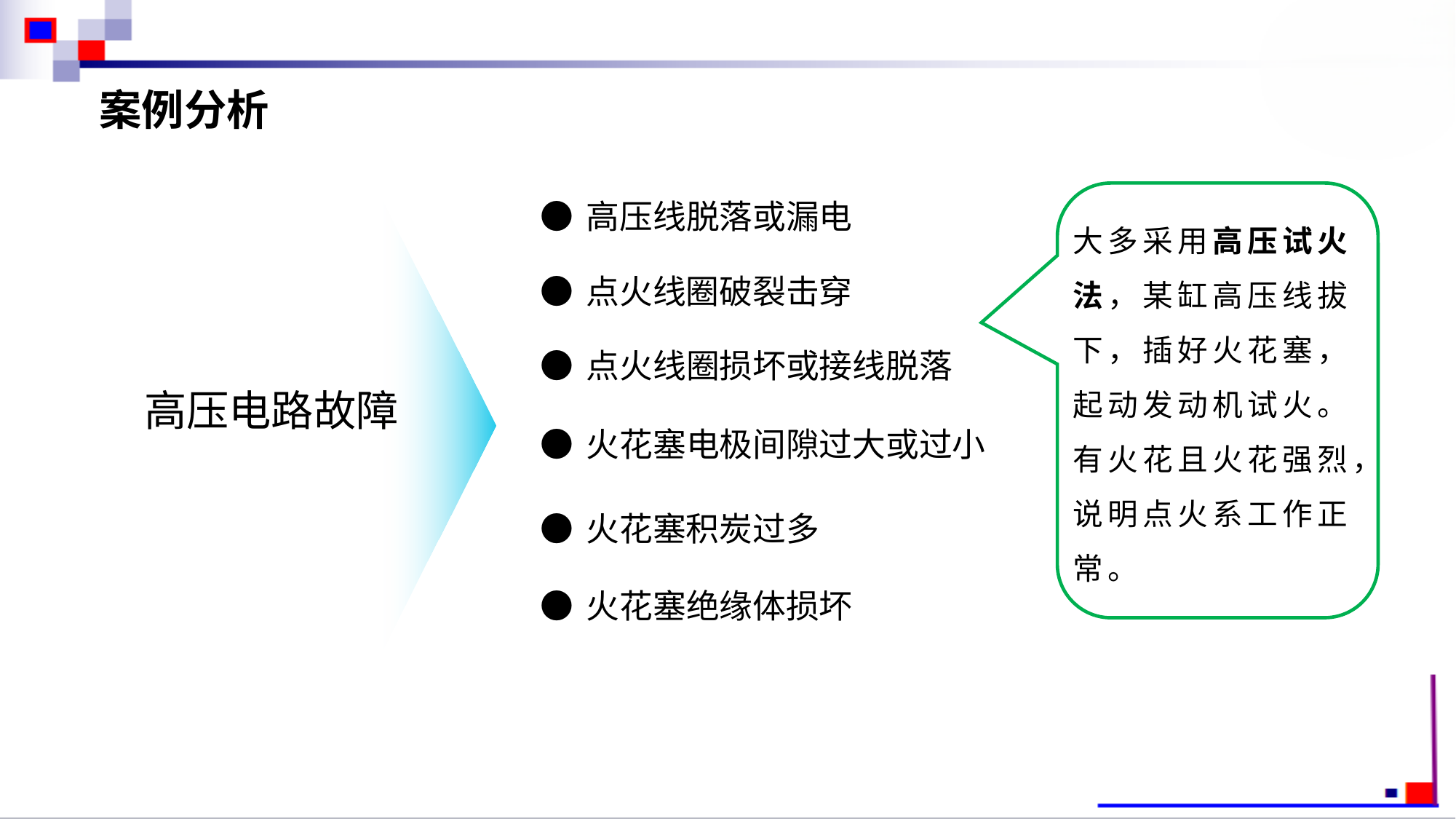

案例分析
大多采用高压试火法，某缸高压线拔下，插好火花塞，起动发动机试火。有火花且火花强烈，说明点火系工作正常。
●高压线脱落或漏电
●点火线圈破裂击穿
●点火线圈损坏或接线脱落

高压电路故障
●火花塞电极间隙过大或过小
●火花塞积炭过多
●火花塞绝缘体损坏